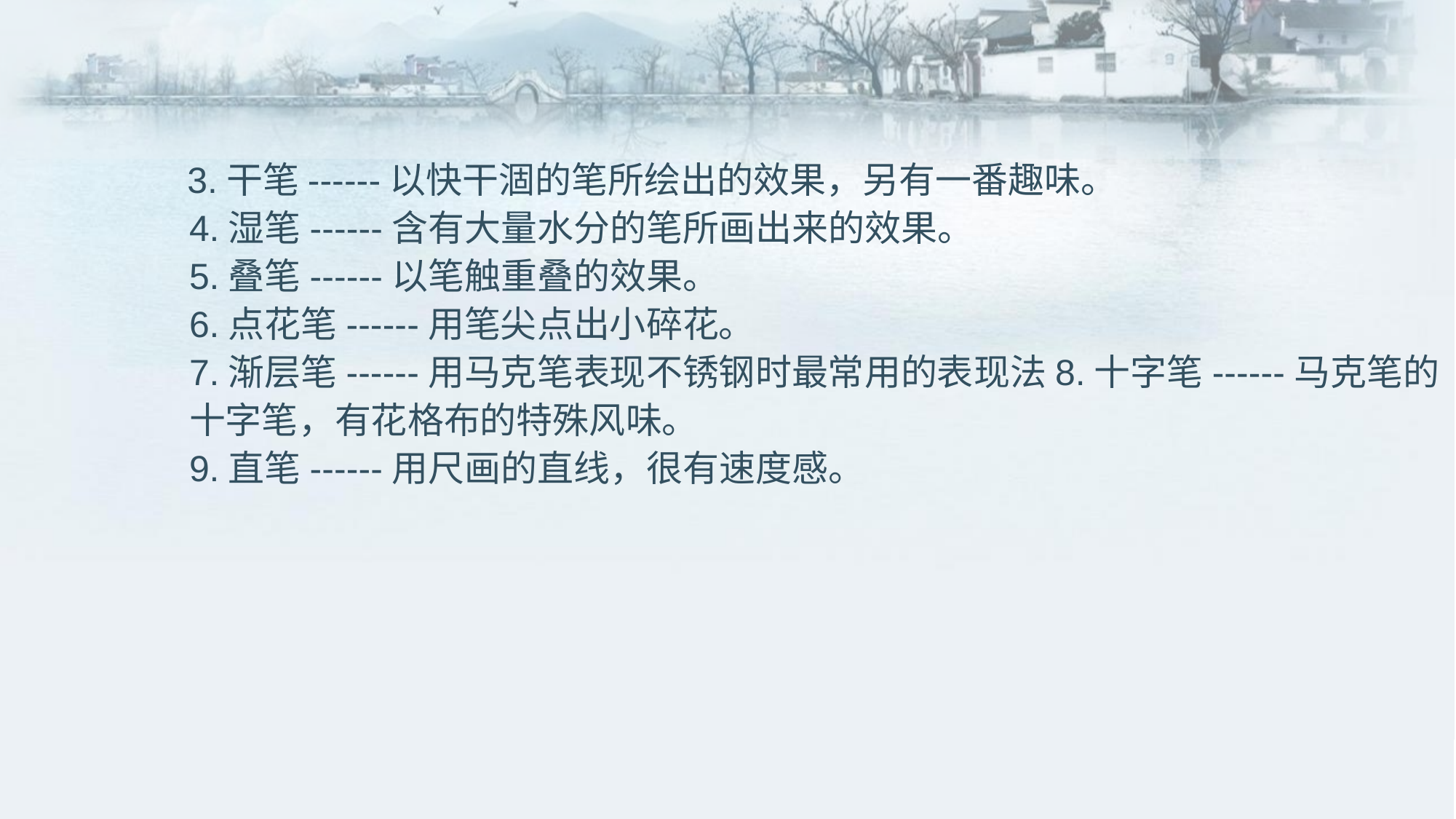

3.干笔------以快干涸的笔所绘出的效果，另有一番趣味。
4.湿笔------含有大量水分的笔所画出来的效果。
5.叠笔------以笔触重叠的效果。
6.点花笔------用笔尖点出小碎花。
7.渐层笔------用马克笔表现不锈钢时最常用的表现法8.十字笔------马克笔的十字笔，有花格布的特殊风味。
9.直笔------用尺画的直线，很有速度感。